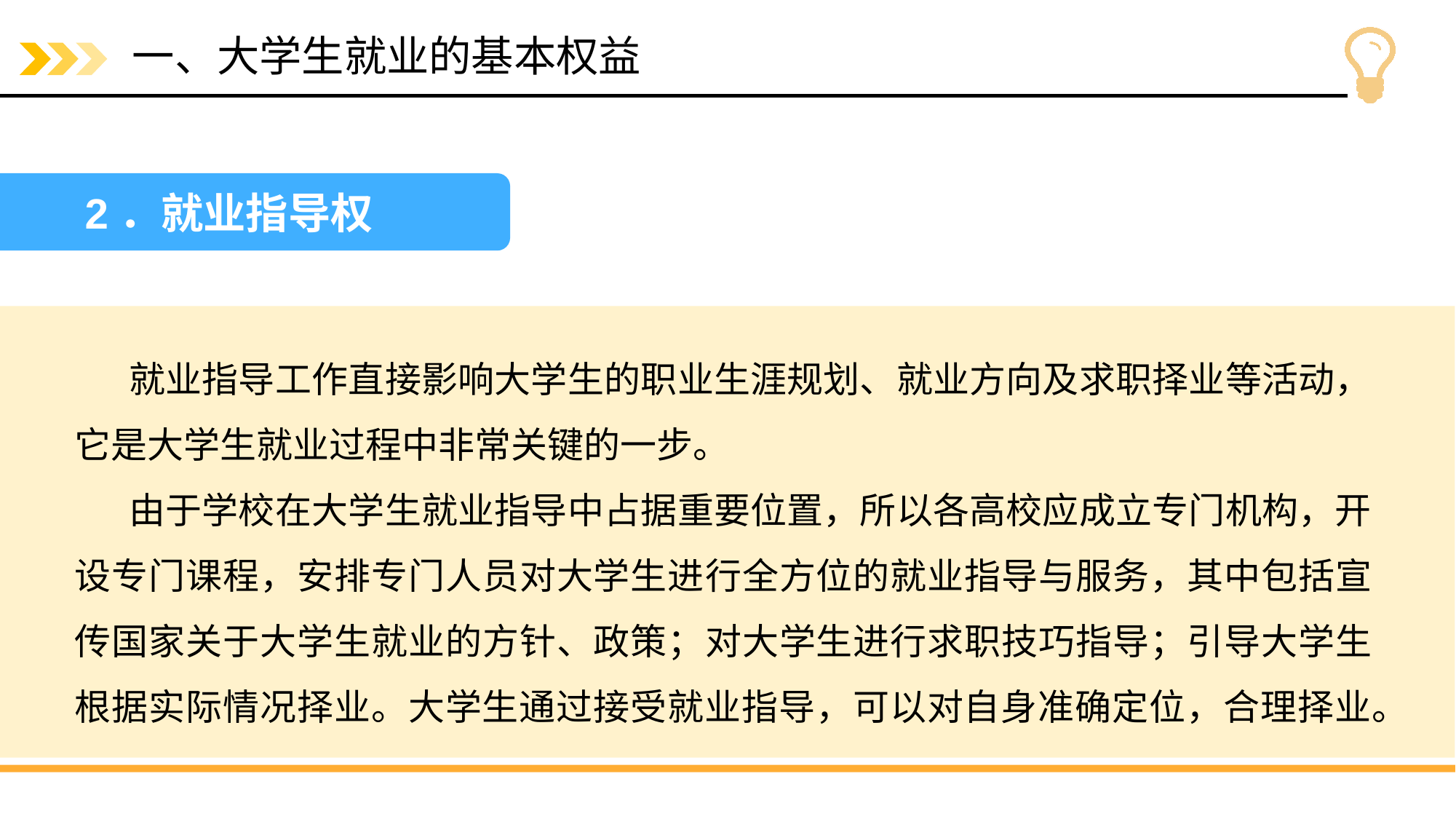

5
# 一、大学生就业的基本权益
2．就业指导权

就业指导工作直接影响大学生的职业生涯规划、就业方向及求职择业等活动，它是大学生就业过程中非常关键的一步。
由于学校在大学生就业指导中占据重要位置，所以各高校应成立专门机构，开设专门课程，安排专门人员对大学生进行全方位的就业指导与服务，其中包括宣传国家关于大学生就业的方针、政策；对大学生进行求职技巧指导；引导大学生根据实际情况择业。大学生通过接受就业指导，可以对自身准确定位，合理择业。